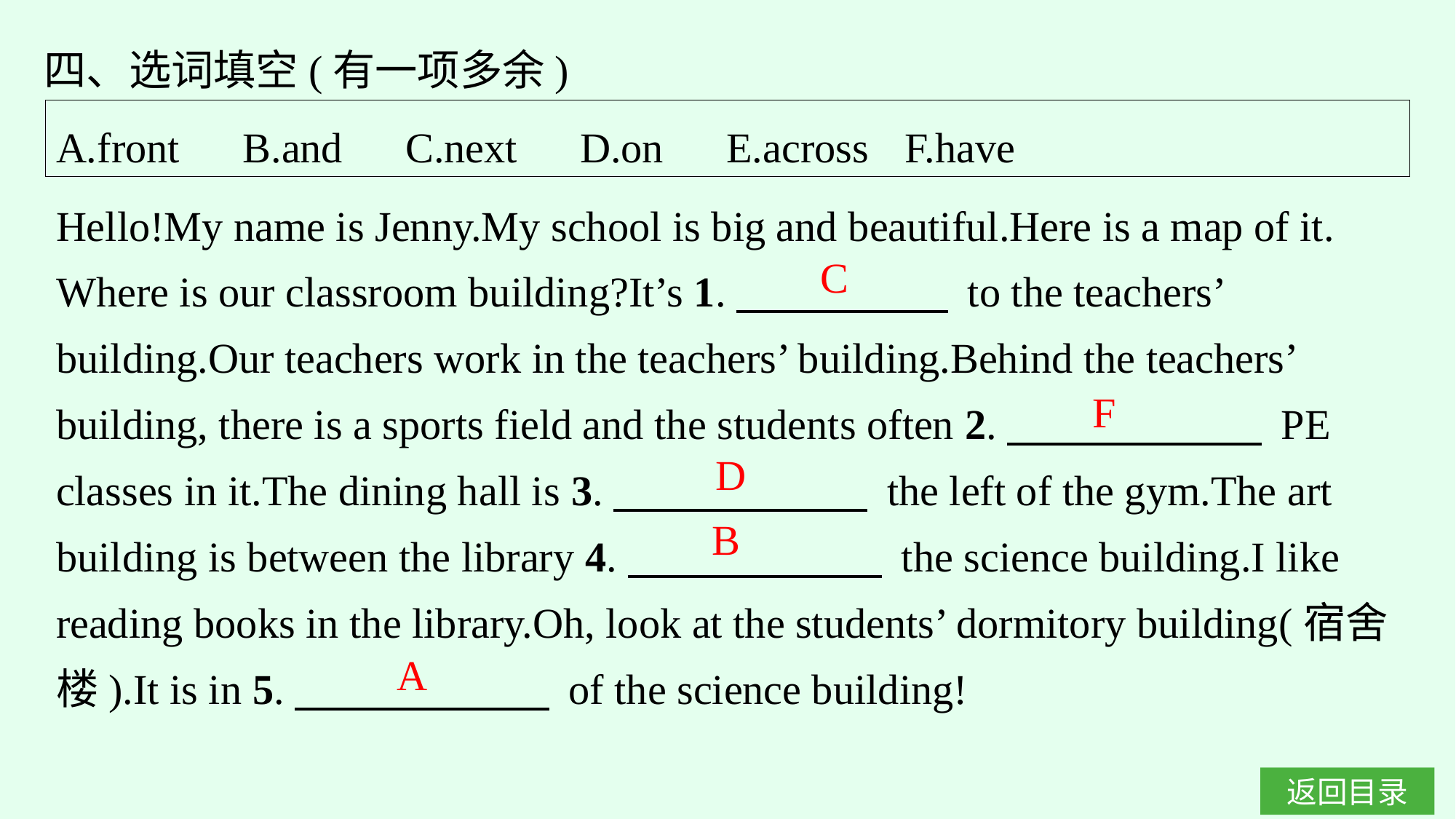

四、选词填空(有一项多余)
A.front　B.and　C.next　D.on　E.across   F.have
Hello!My name is Jenny.My school is big and beautiful.Here is a map of it. Where is our classroom building?It’s 1.　　　　　 to the teachers’ building.Our teachers work in the teachers’ building.Behind the teachers’ building, there is a sports field and the students often 2.　　　　　　 PE classes in it.The dining hall is 3.　　　　　　 the left of the gym.The art building is between the library 4.　　　　　　 the science building.I like reading books in the library.Oh, look at the students’ dormitory building(宿舍楼).It is in 5.　　　　　　 of the science building!
C
F
D
B
A